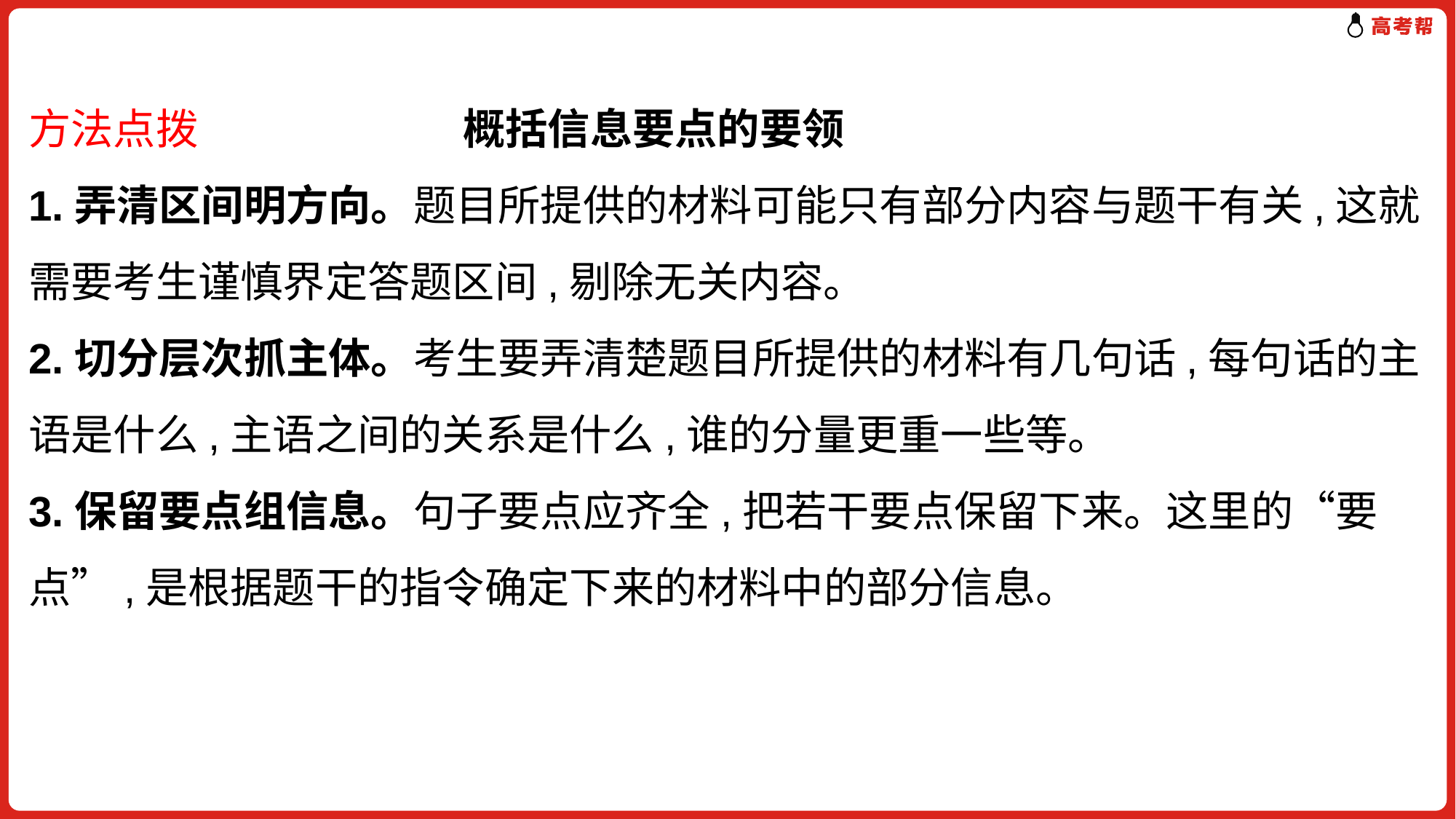

方法点拨                            概括信息要点的要领
1.弄清区间明方向。题目所提供的材料可能只有部分内容与题干有关,这就需要考生谨慎界定答题区间,剔除无关内容。
2.切分层次抓主体。考生要弄清楚题目所提供的材料有几句话,每句话的主语是什么,主语之间的关系是什么,谁的分量更重一些等。
3.保留要点组信息。句子要点应齐全,把若干要点保留下来。这里的“要点”,是根据题干的指令确定下来的材料中的部分信息。